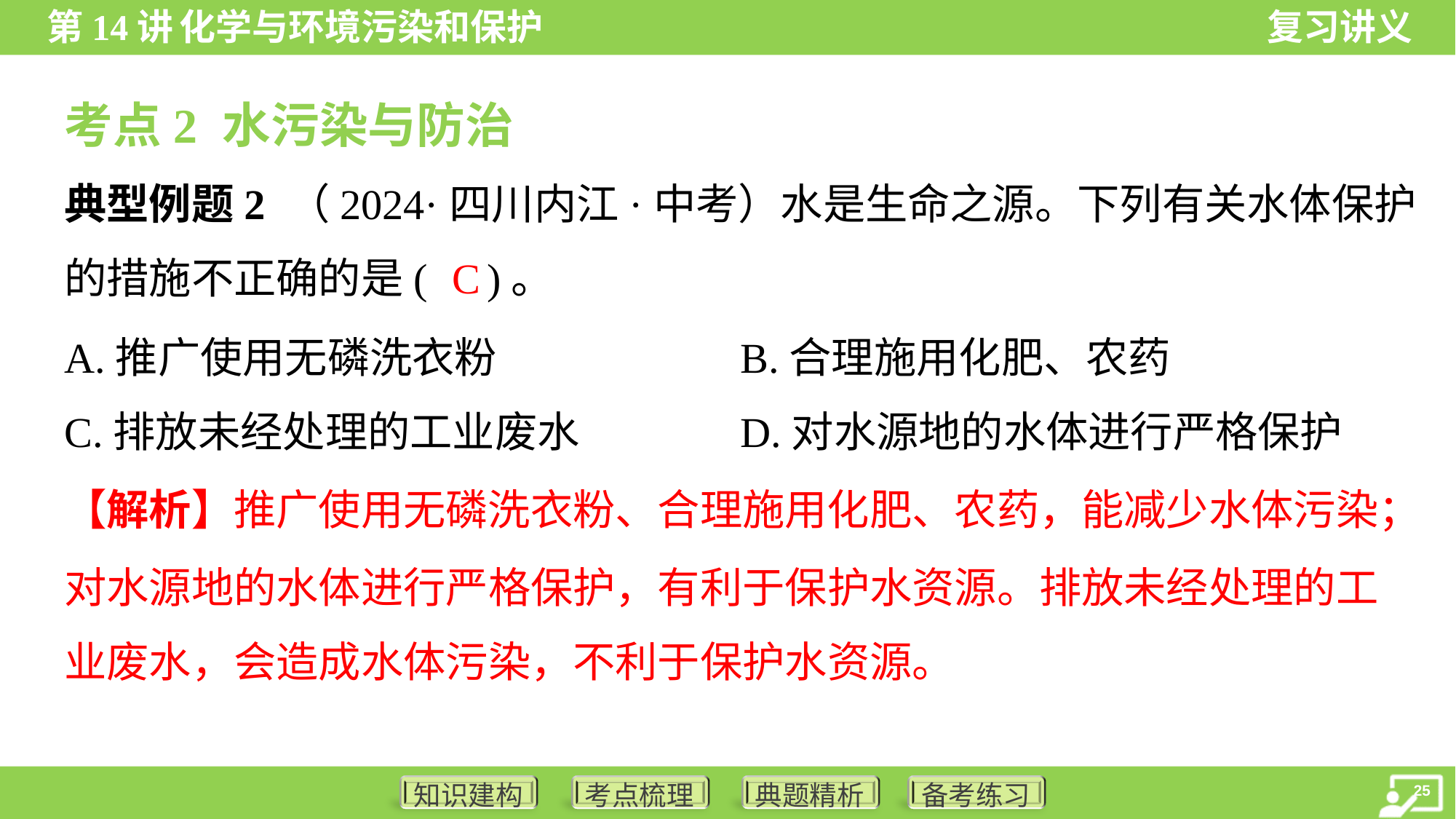

考点2 水污染与防治
典型例题2 （2024·四川内江·中考）水是生命之源。下列有关水体保护
的措施不正确的是(     )。
C
A.推广使用无磷洗衣粉	B.合理施用化肥、农药
C.排放未经处理的工业废水	D.对水源地的水体进行严格保护
【解析】推广使用无磷洗衣粉、合理施用化肥、农药，能减少水体污染；
对水源地的水体进行严格保护，有利于保护水资源。排放未经处理的工
业废水，会造成水体污染，不利于保护水资源。